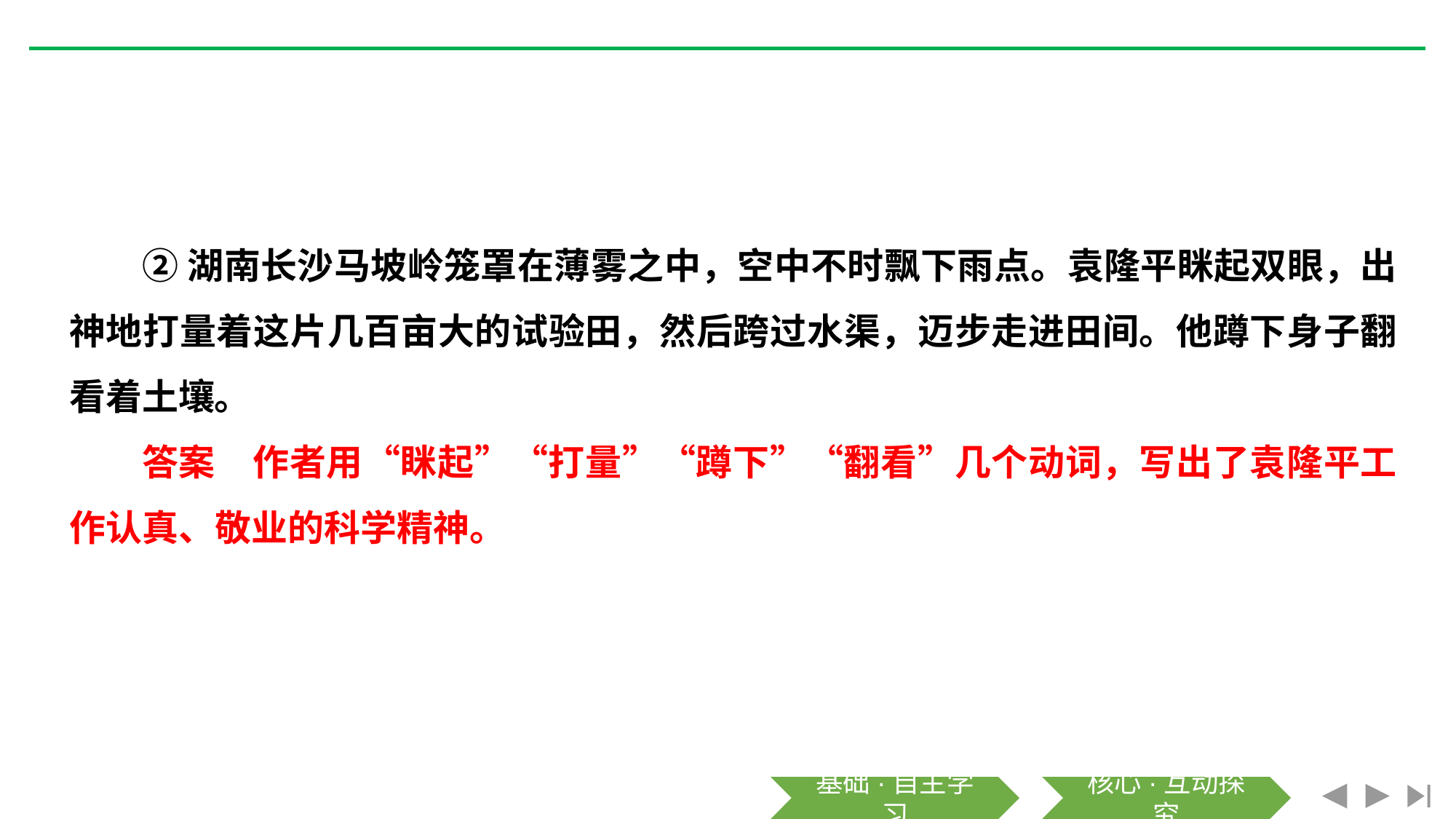

②湖南长沙马坡岭笼罩在薄雾之中，空中不时飘下雨点。袁隆平眯起双眼，出神地打量着这片几百亩大的试验田，然后跨过水渠，迈步走进田间。他蹲下身子翻看着土壤。
答案　作者用“眯起”“打量”“蹲下”“翻看”几个动词，写出了袁隆平工作认真、敬业的科学精神。